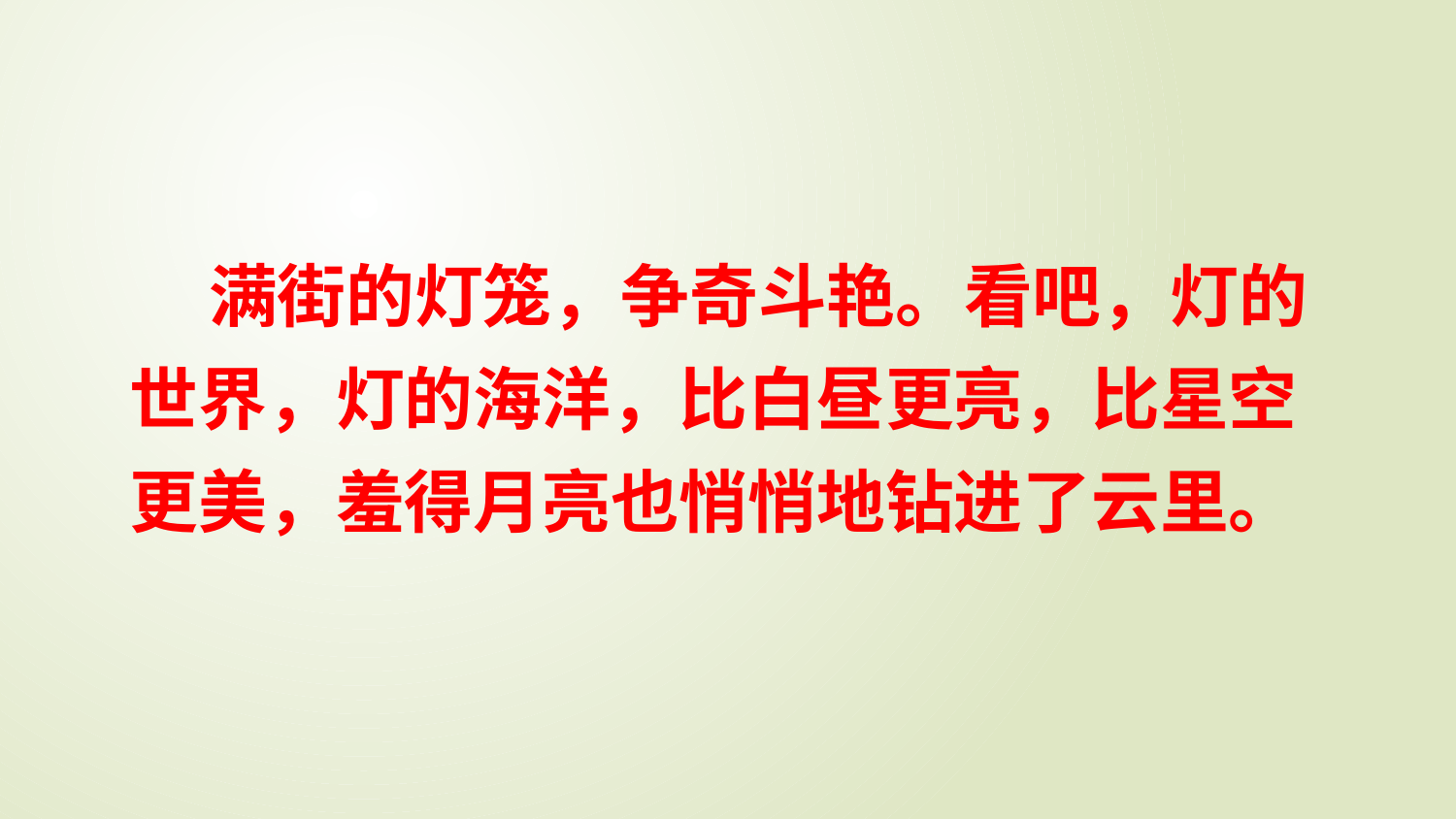

满街的灯笼，争奇斗艳。看吧，灯的世界，灯的海洋，比白昼更亮，比星空更美，羞得月亮也悄悄地钻进了云里。